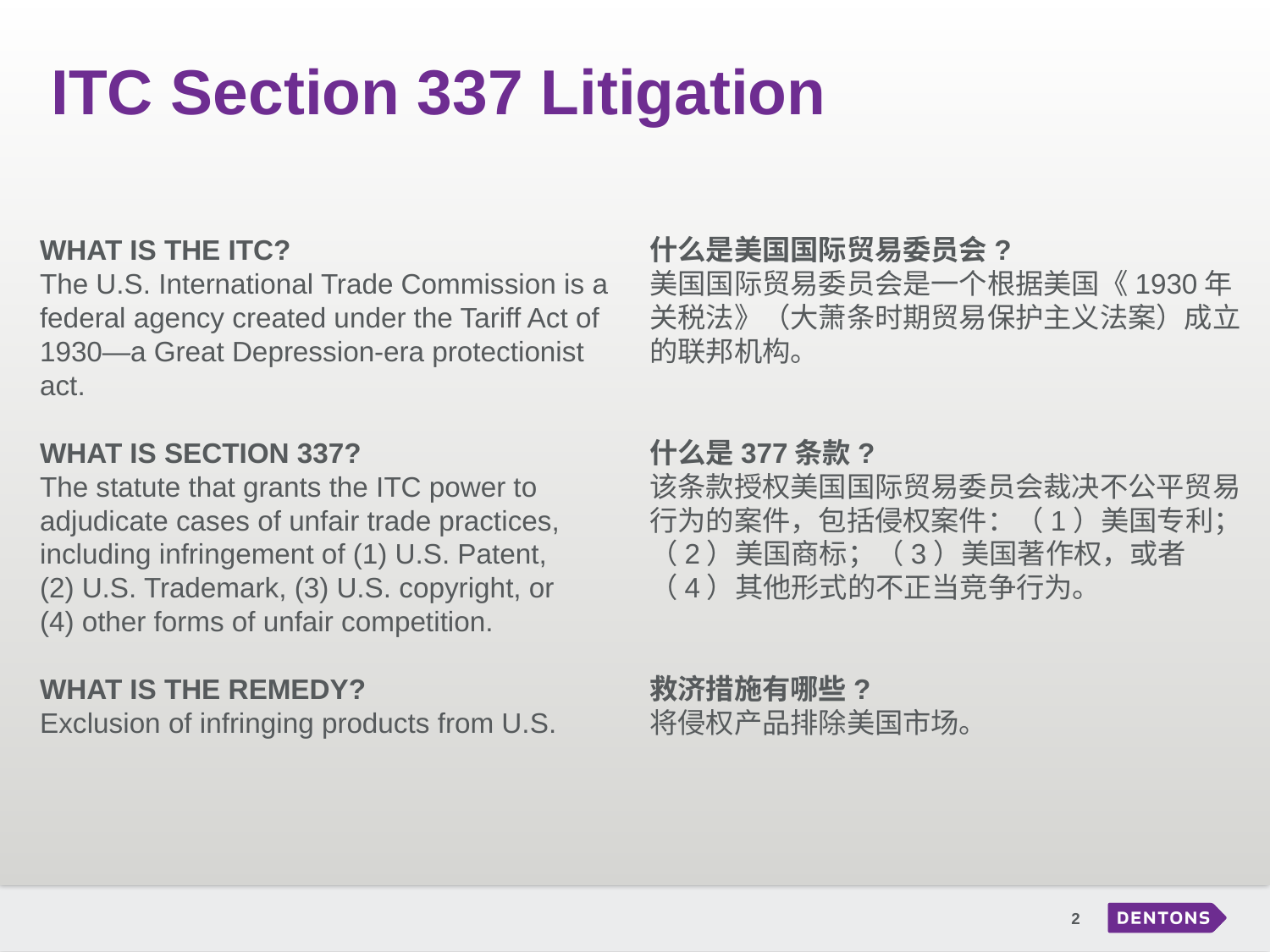

# ITC Section 337 Litigation
WHAT IS THE ITC?
The U.S. International Trade Commission is a federal agency created under the Tariff Act of 1930—a Great Depression-era protectionist act.
WHAT IS SECTION 337?
The statute that grants the ITC power to adjudicate cases of unfair trade practices, including infringement of (1) U.S. Patent,
(2) U.S. Trademark, (3) U.S. copyright, or
(4) other forms of unfair competition.
WHAT IS THE REMEDY?
Exclusion of infringing products from U.S.
什么是美国国际贸易委员会?
美国国际贸易委员会是一个根据美国《1930年关税法》（大萧条时期贸易保护主义法案）成立的联邦机构。

什么是377条款?
该条款授权美国国际贸易委员会裁决不公平贸易行为的案件，包括侵权案件：（1）美国专利；（2）美国商标；（3）美国著作权，或者（4）其他形式的不正当竞争行为。

救济措施有哪些?
将侵权产品排除美国市场。
2